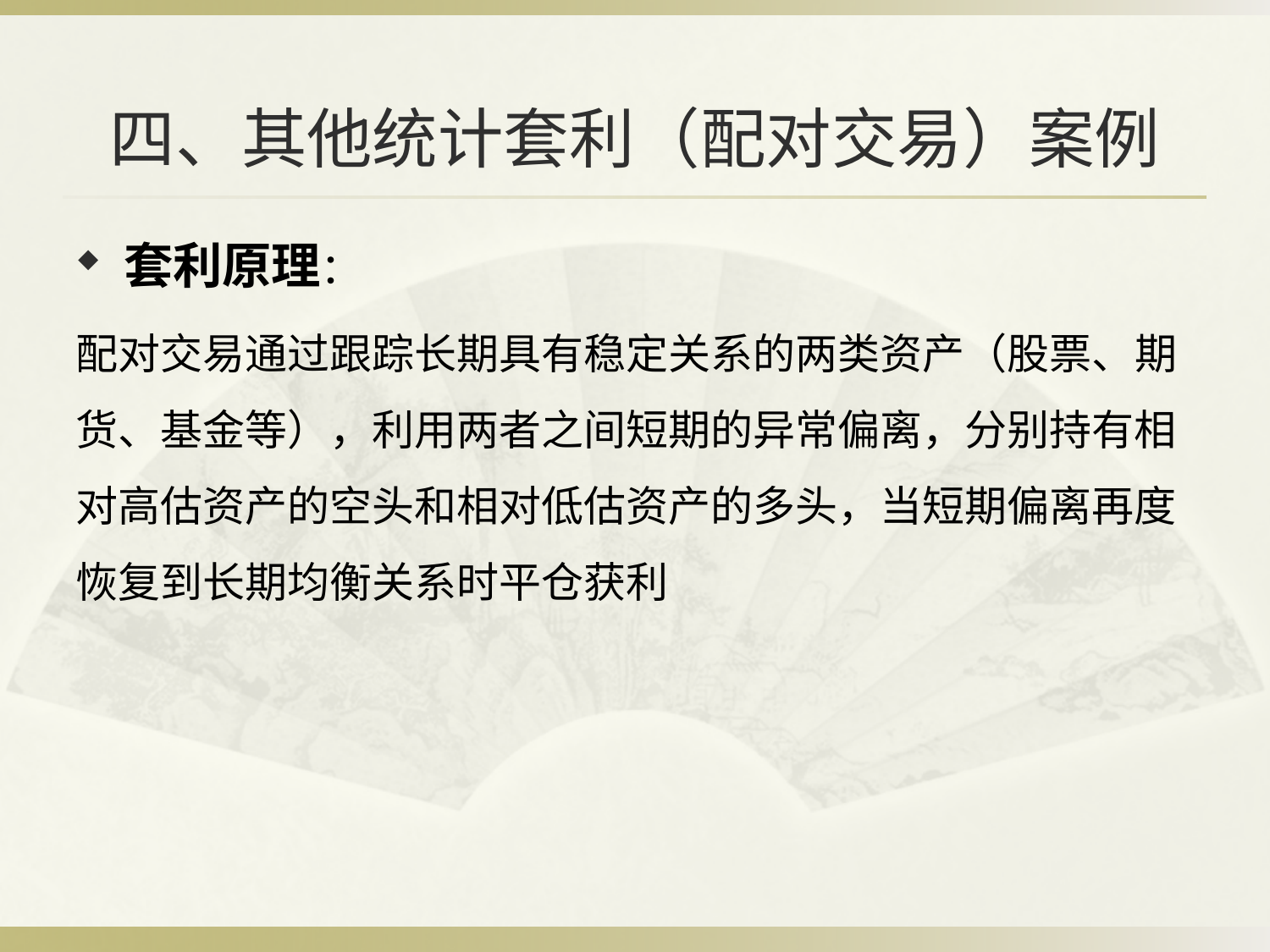

# 四、其他统计套利（配对交易）案例
套利原理：
配对交易通过跟踪长期具有稳定关系的两类资产（股票、期货、基金等），利用两者之间短期的异常偏离，分别持有相对高估资产的空头和相对低估资产的多头，当短期偏离再度恢复到长期均衡关系时平仓获利